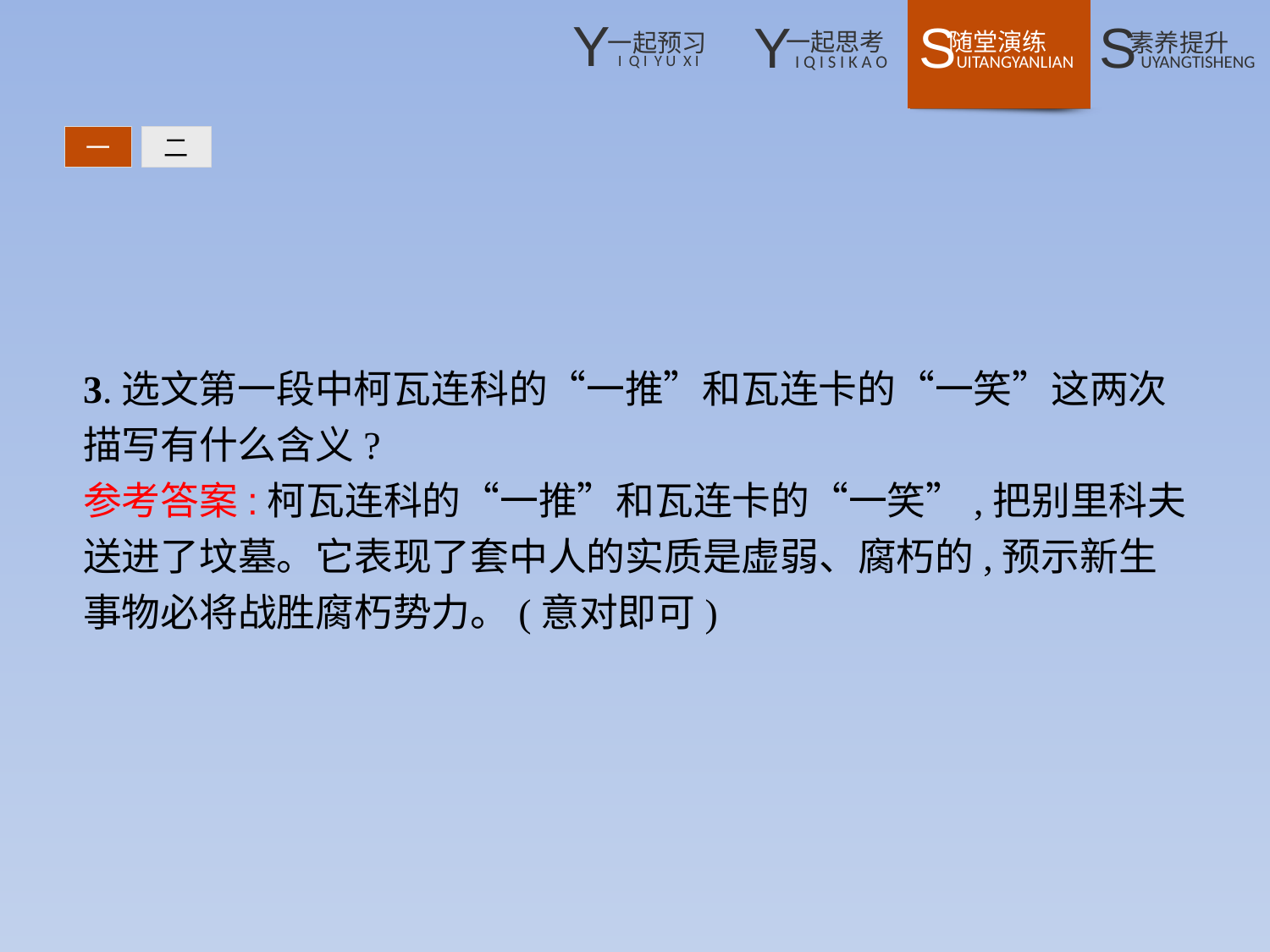

一
二
3.选文第一段中柯瓦连科的“一推”和瓦连卡的“一笑”这两次描写有什么含义?
参考答案:柯瓦连科的“一推”和瓦连卡的“一笑”,把别里科夫送进了坟墓。它表现了套中人的实质是虚弱、腐朽的,预示新生事物必将战胜腐朽势力。(意对即可)